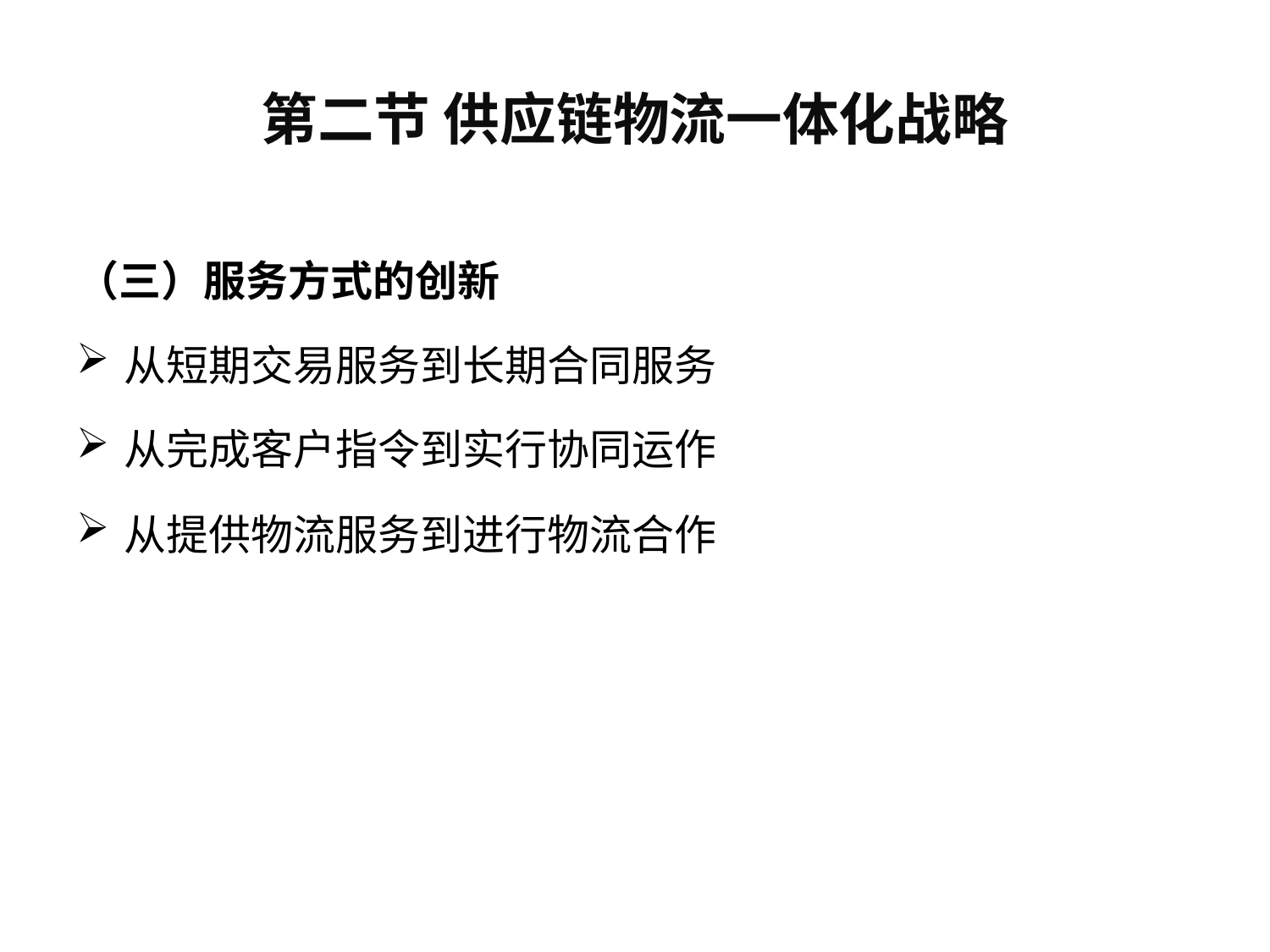

# 第二节 供应链物流一体化战略
（三）服务方式的创新
从短期交易服务到长期合同服务
从完成客户指令到实行协同运作
从提供物流服务到进行物流合作